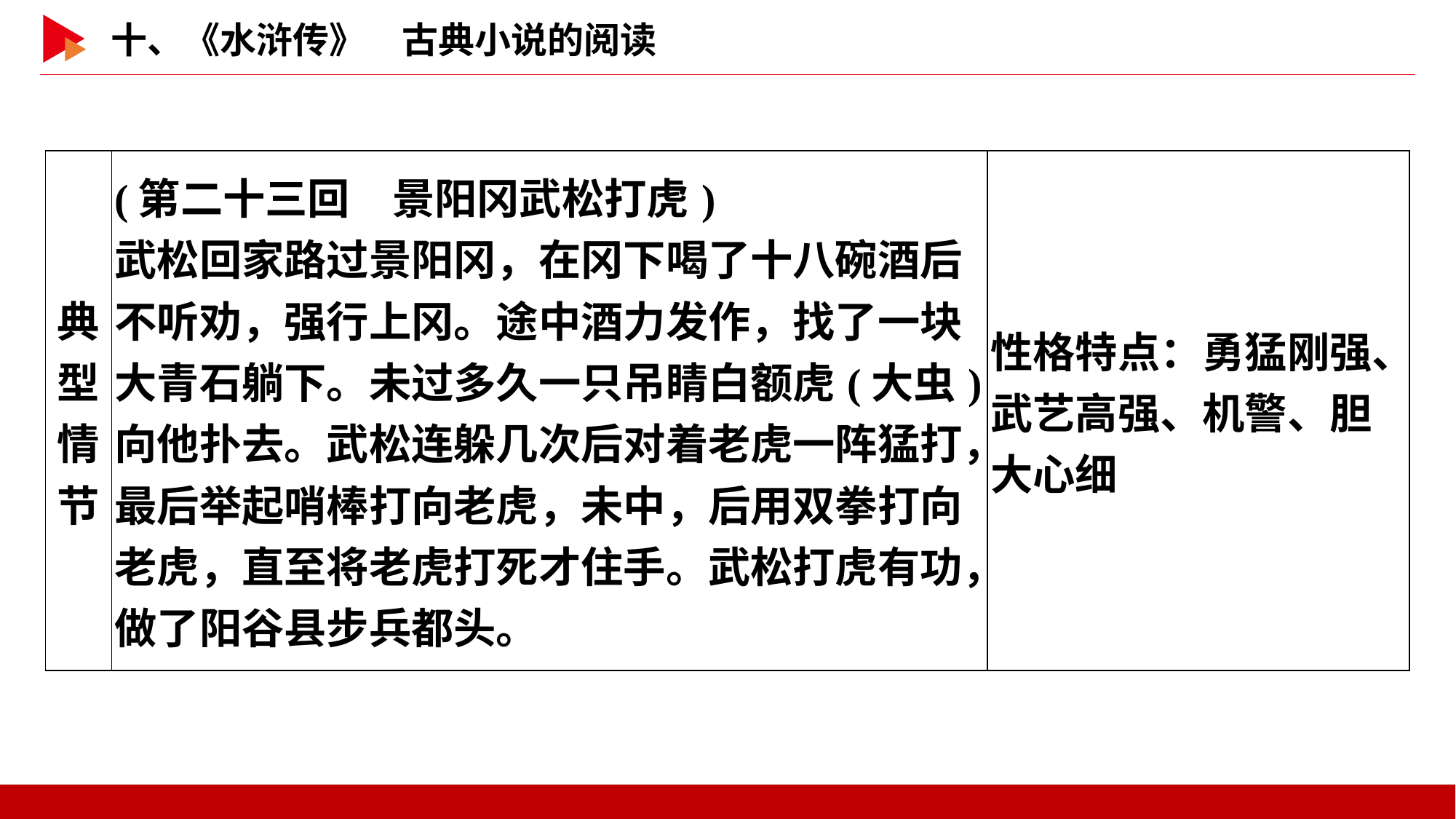

| 典型 情节 | (第二十三回　景阳冈武松打虎) 武松回家路过景阳冈，在冈下喝了十八碗酒后不听劝，强行上冈。途中酒力发作，找了一块大青石躺下。未过多久一只吊睛白额虎(大虫)向他扑去。武松连躲几次后对着老虎一阵猛打，最后举起哨棒打向老虎，未中，后用双拳打向老虎，直至将老虎打死才住手。武松打虎有功，做了阳谷县步兵都头。 | 性格特点：勇猛刚强、武艺高强、机警、胆大心细 |
| --- | --- | --- |